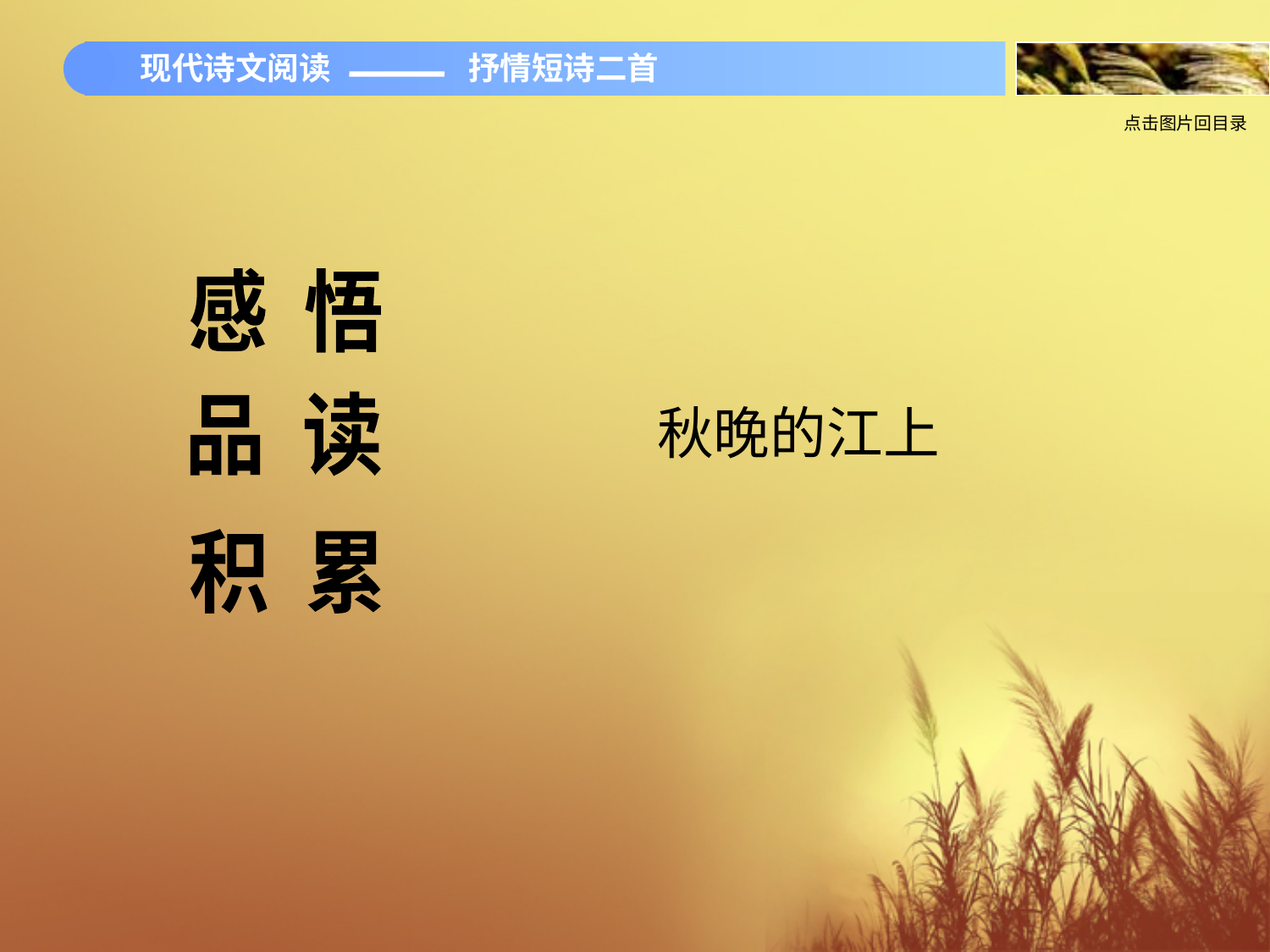

感  悟
品  读
秋晚的江上
积  累